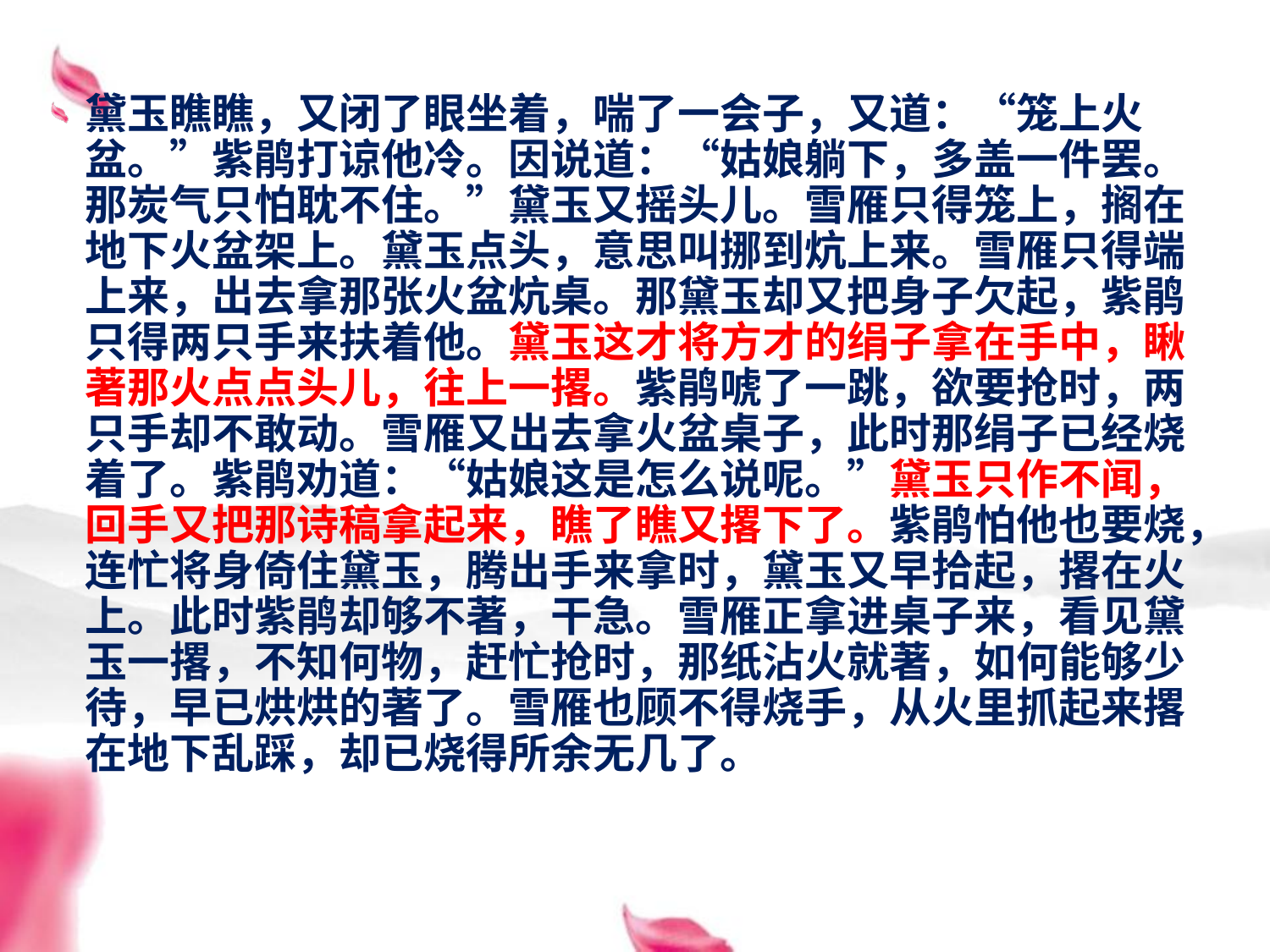

黛玉瞧瞧，又闭了眼坐着，喘了一会子，又道：“笼上火盆。”紫鹃打谅他冷。因说道：“姑娘躺下，多盖一件罢。那炭气只怕耽不住。”黛玉又摇头儿。雪雁只得笼上，搁在地下火盆架上。黛玉点头，意思叫挪到炕上来。雪雁只得端上来，出去拿那张火盆炕桌。那黛玉却又把身子欠起，紫鹃只得两只手来扶着他。黛玉这才将方才的绢子拿在手中，瞅著那火点点头儿，往上一撂。紫鹃唬了一跳，欲要抢时，两只手却不敢动。雪雁又出去拿火盆桌子，此时那绢子已经烧着了。紫鹃劝道：“姑娘这是怎么说呢。”黛玉只作不闻，回手又把那诗稿拿起来，瞧了瞧又撂下了。紫鹃怕他也要烧，连忙将身倚住黛玉，腾出手来拿时，黛玉又早拾起，撂在火上。此时紫鹃却够不著，干急。雪雁正拿进桌子来，看见黛玉一撂，不知何物，赶忙抢时，那纸沾火就著，如何能够少待，早已烘烘的著了。雪雁也顾不得烧手，从火里抓起来撂在地下乱踩，却已烧得所余无几了。